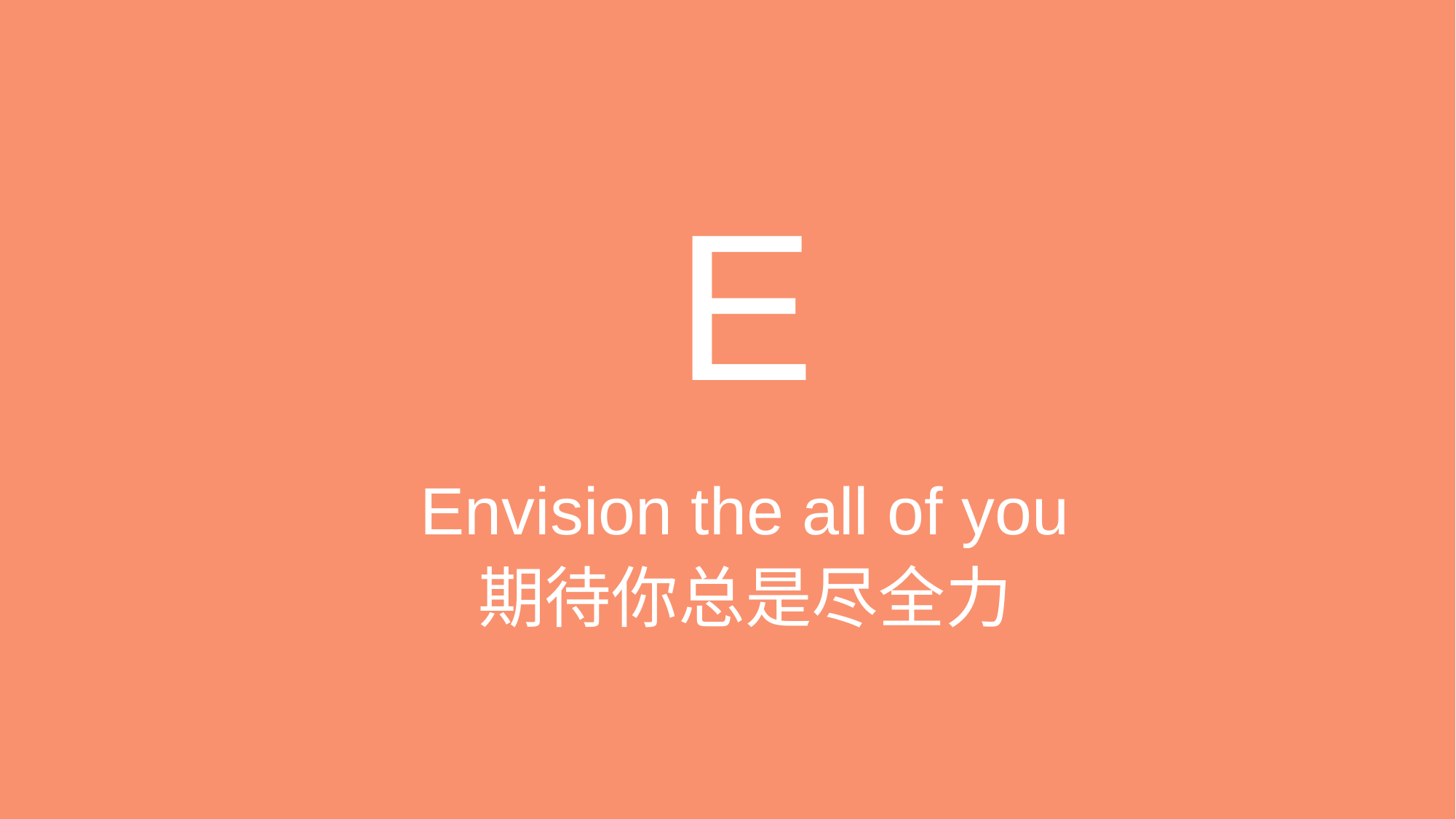

# E
Envision the all of you
期待你总是尽全力